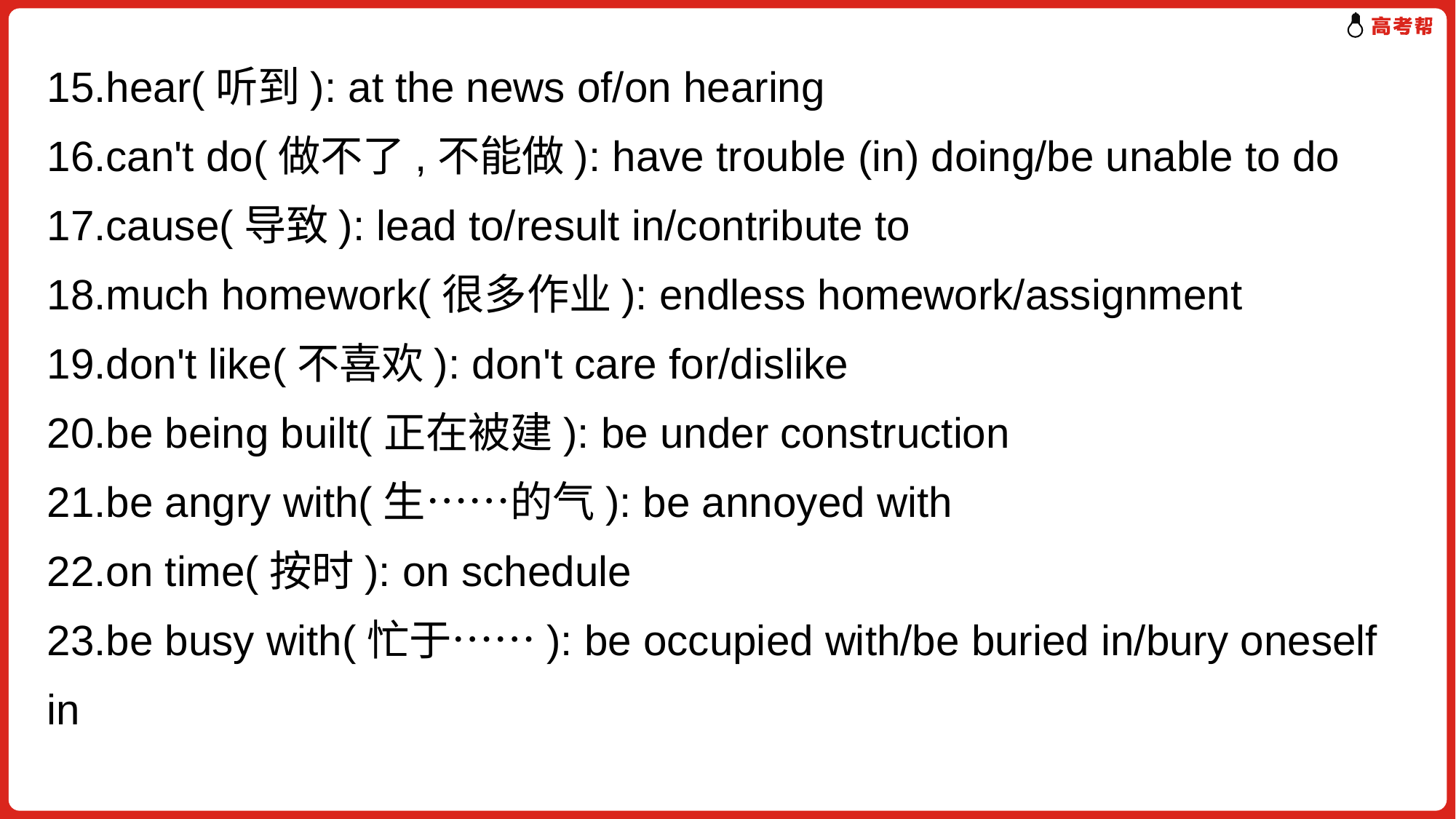

15.hear(听到): at the news of/on hearing
16.can't do(做不了,不能做): have trouble (in) doing/be unable to do
17.cause(导致): lead to/result in/contribute to
18.much homework(很多作业): endless homework/assignment
19.don't like(不喜欢): don't care for/dislike
20.be being built(正在被建): be under construction
21.be angry with(生……的气): be annoyed with
22.on time(按时): on schedule
23.be busy with(忙于……): be occupied with/be buried in/bury oneself in